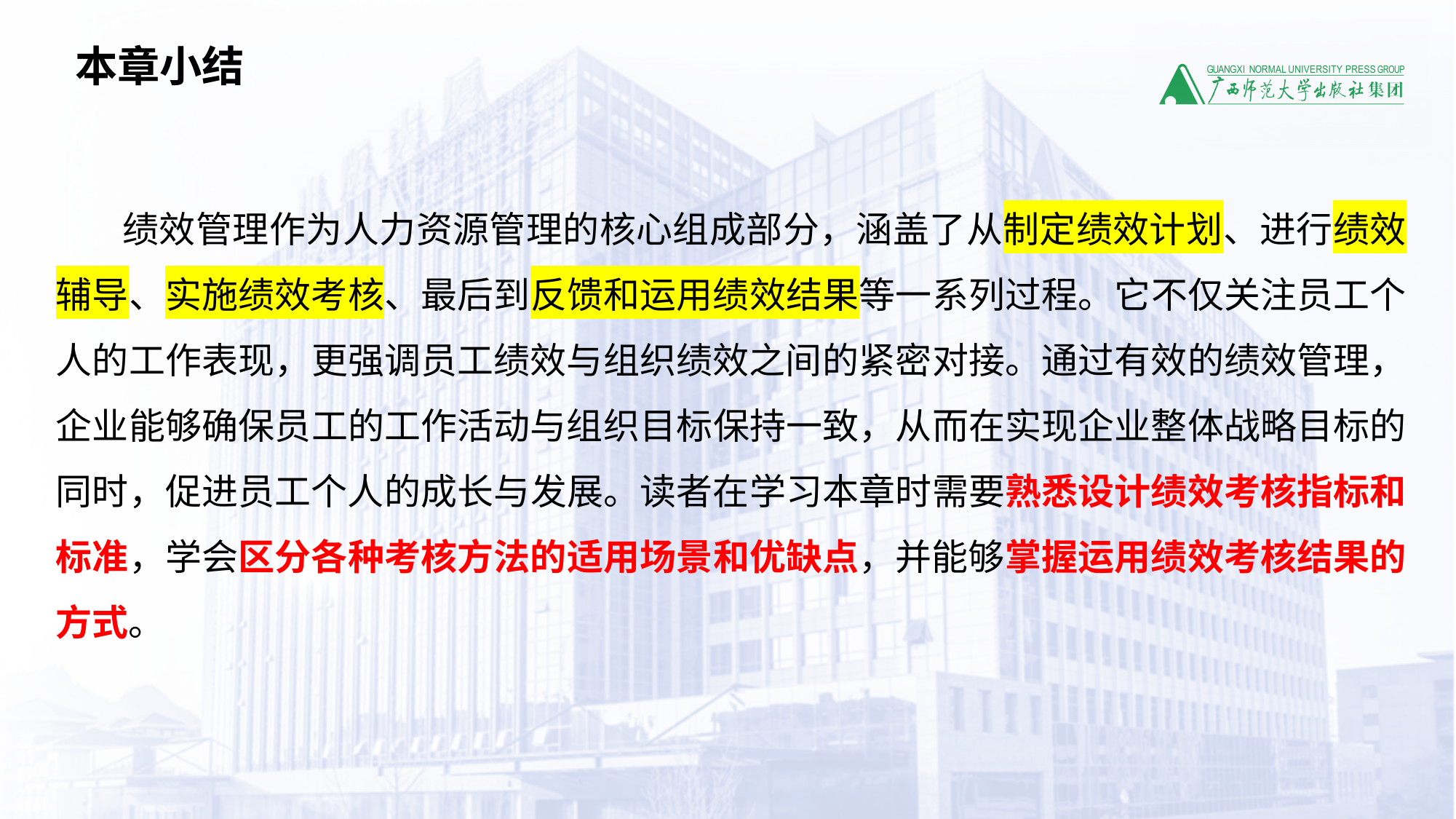

本章小结
绩效管理作为人力资源管理的核心组成部分，涵盖了从制定绩效计划、进行绩效辅导、实施绩效考核、最后到反馈和运用绩效结果等一系列过程。它不仅关注员工个人的工作表现，更强调员工绩效与组织绩效之间的紧密对接。通过有效的绩效管理，企业能够确保员工的工作活动与组织目标保持一致，从而在实现企业整体战略目标的同时，促进员工个人的成长与发展。读者在学习本章时需要熟悉设计绩效考核指标和标准，学会区分各种考核方法的适用场景和优缺点，并能够掌握运用绩效考核结果的方式。